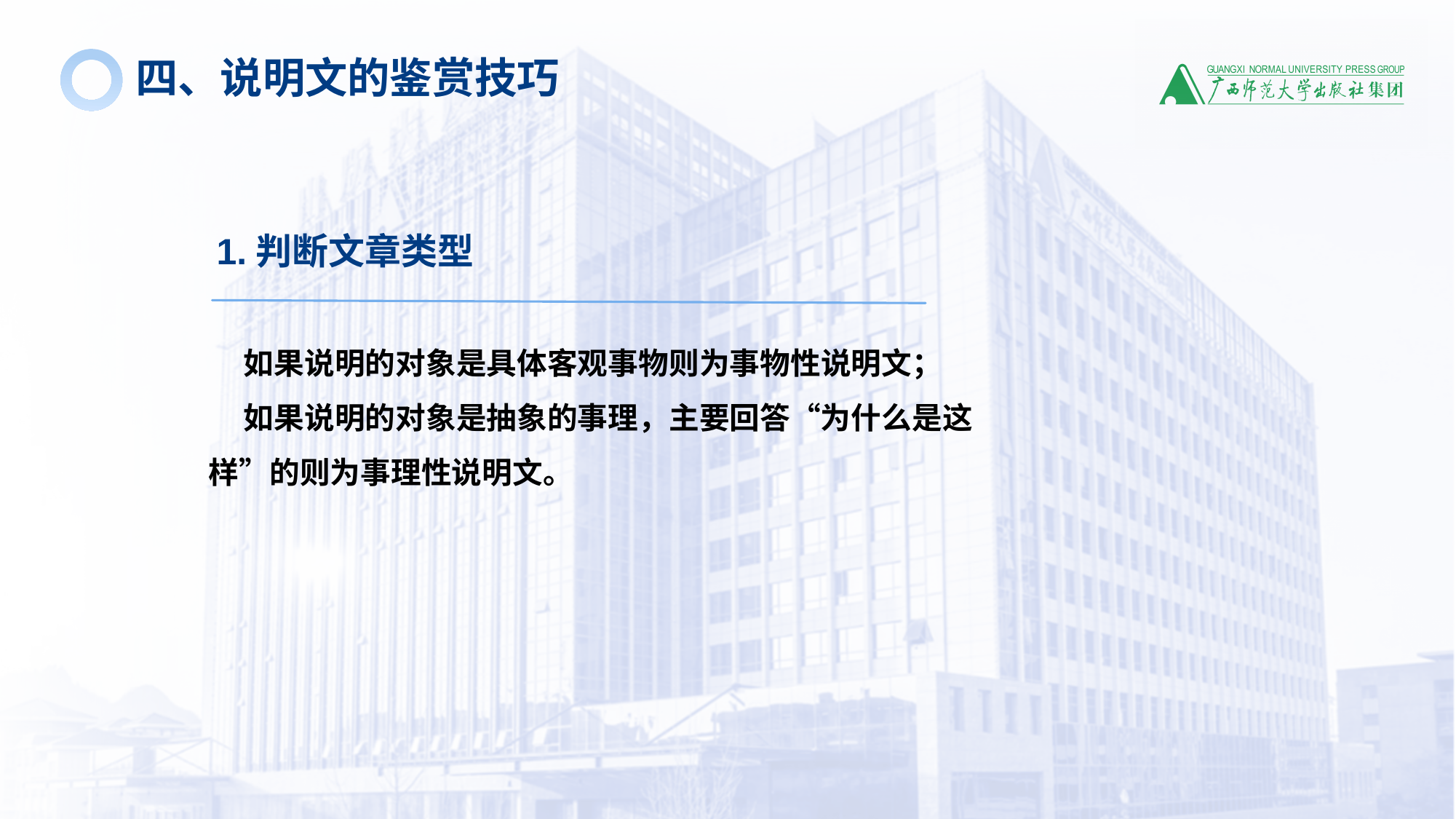

四、说明文的鉴赏技巧

1.判断文章类型
    如果说明的对象是具体客观事物则为事物性说明文；
    如果说明的对象是抽象的事理，主要回答“为什么是这样”的则为事理性说明文。